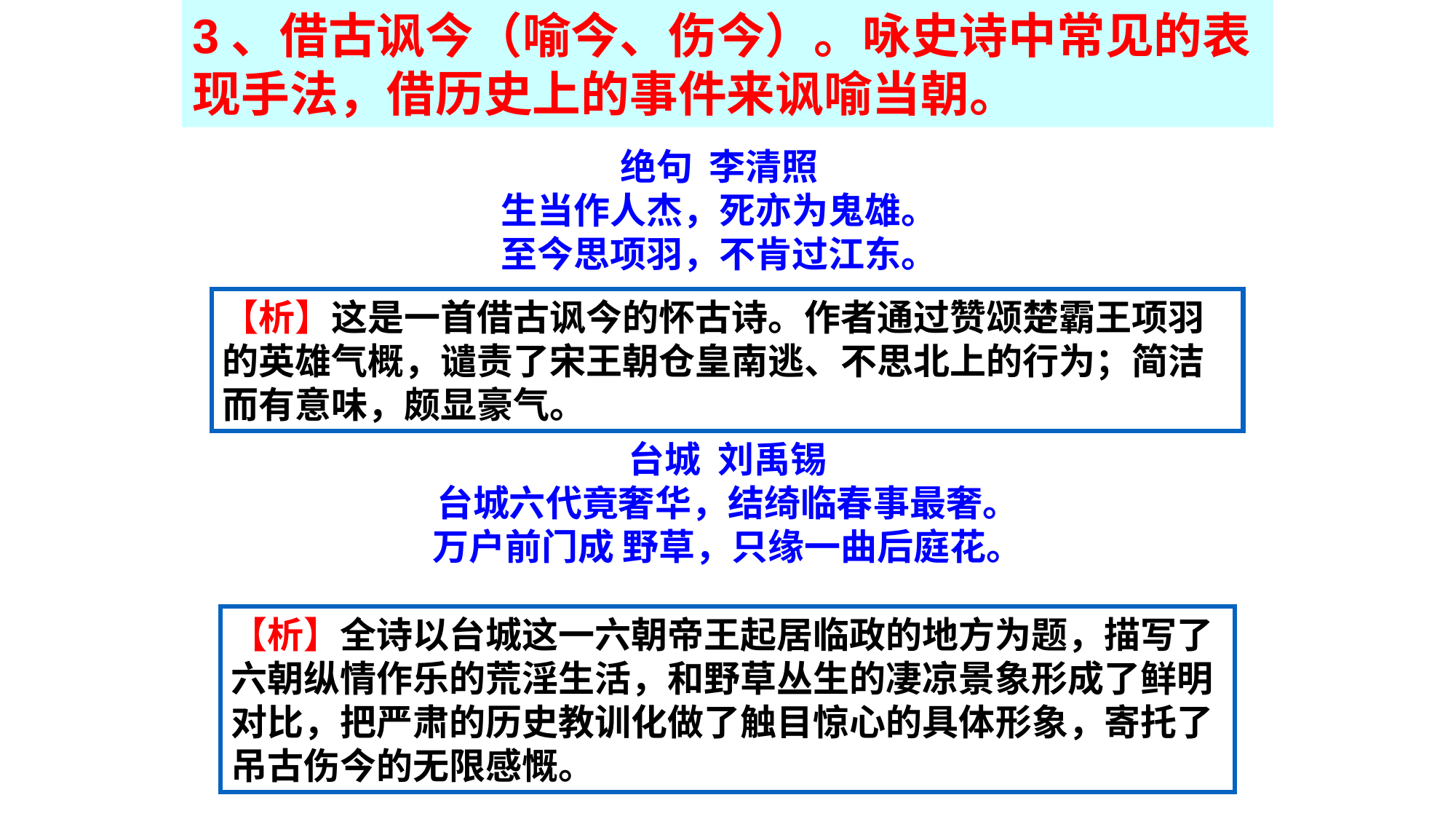

3、借古讽今（喻今、伤今）。咏史诗中常见的表现手法，借历史上的事件来讽喻当朝。
绝句  李清照
生当作人杰，死亦为鬼雄。
至今思项羽，不肯过江东。
台城  刘禹锡
台城六代竟奢华，结绮临春事最奢。
万户前门成 野草，只缘一曲后庭花。
【析】这是一首借古讽今的怀古诗。作者通过赞颂楚霸王项羽的英雄气概，谴责了宋王朝仓皇南逃、不思北上的行为；简洁而有意味，颇显豪气。
【析】全诗以台城这一六朝帝王起居临政的地方为题，描写了六朝纵情作乐的荒淫生活，和野草丛生的凄凉景象形成了鲜明对比，把严肃的历史教训化做了触目惊心的具体形象，寄托了吊古伤今的无限感慨。